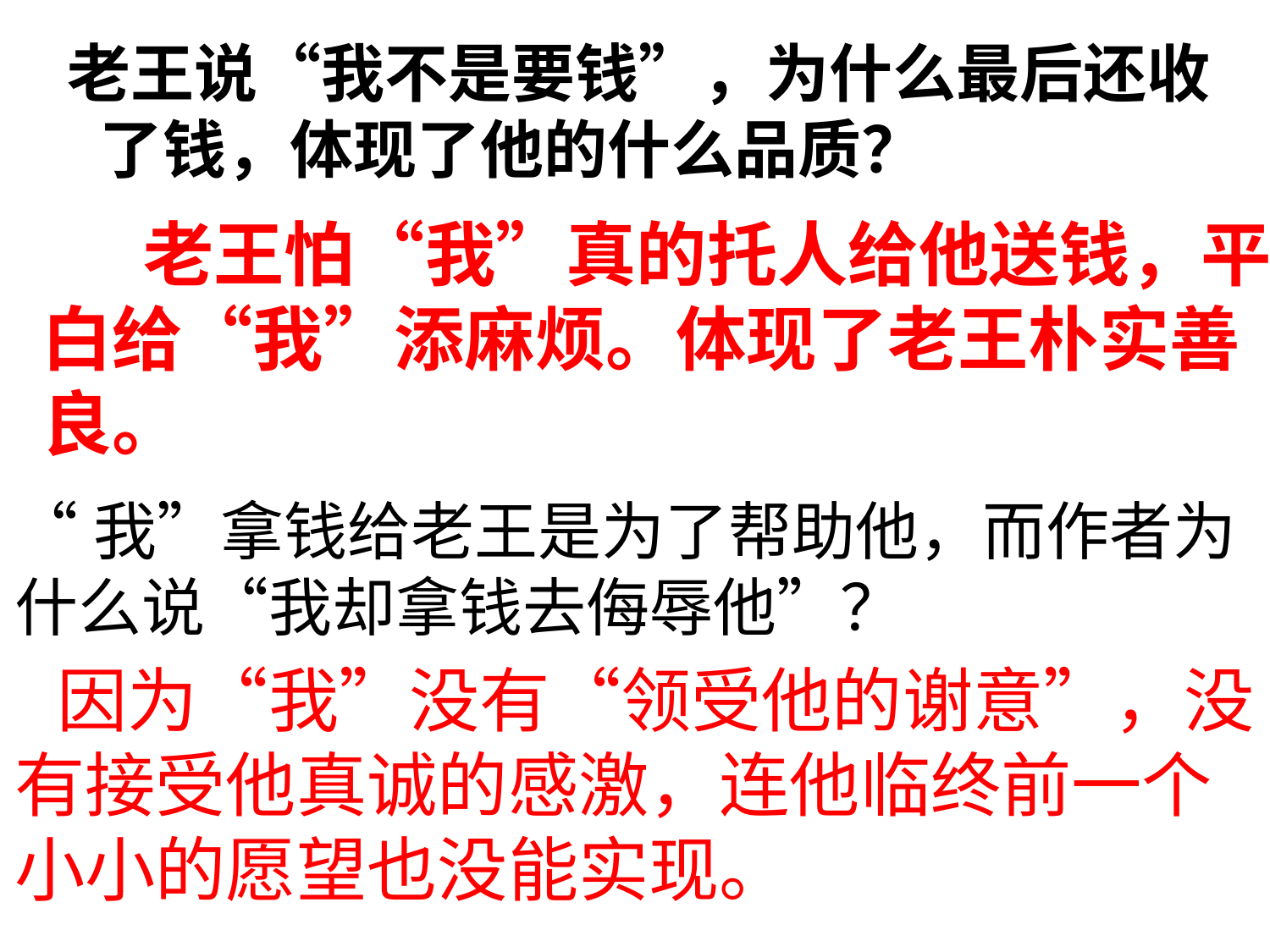

老王说“我不是要钱”，为什么最后还收了钱，体现了他的什么品质？
        老王怕“我”真的托人给他送钱，平白给“我”添麻烦。体现了老王朴实善良。
“我”拿钱给老王是为了帮助他，而作者为什么说“我却拿钱去侮辱他”？
因为“我”没有“领受他的谢意”，没有接受他真诚的感激，连他临终前一个小小的愿望也没能实现。